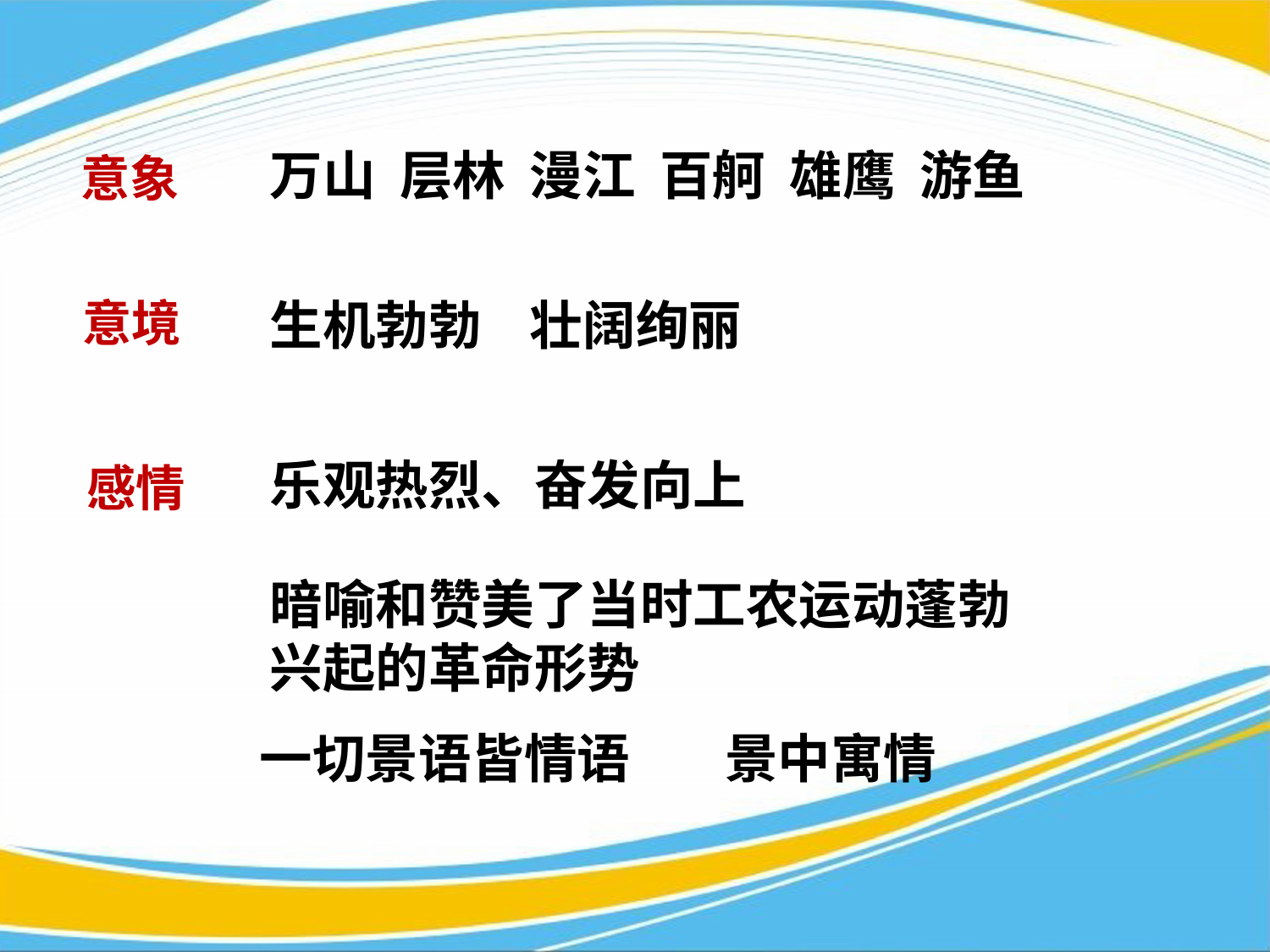

万山  层林  漫江  百舸  雄鹰  游鱼
意象
意境
生机勃勃    壮阔绚丽
乐观热烈、奋发向上
感情
暗喻和赞美了当时工农运动蓬勃兴起的革命形势
一切景语皆情语
景中寓情